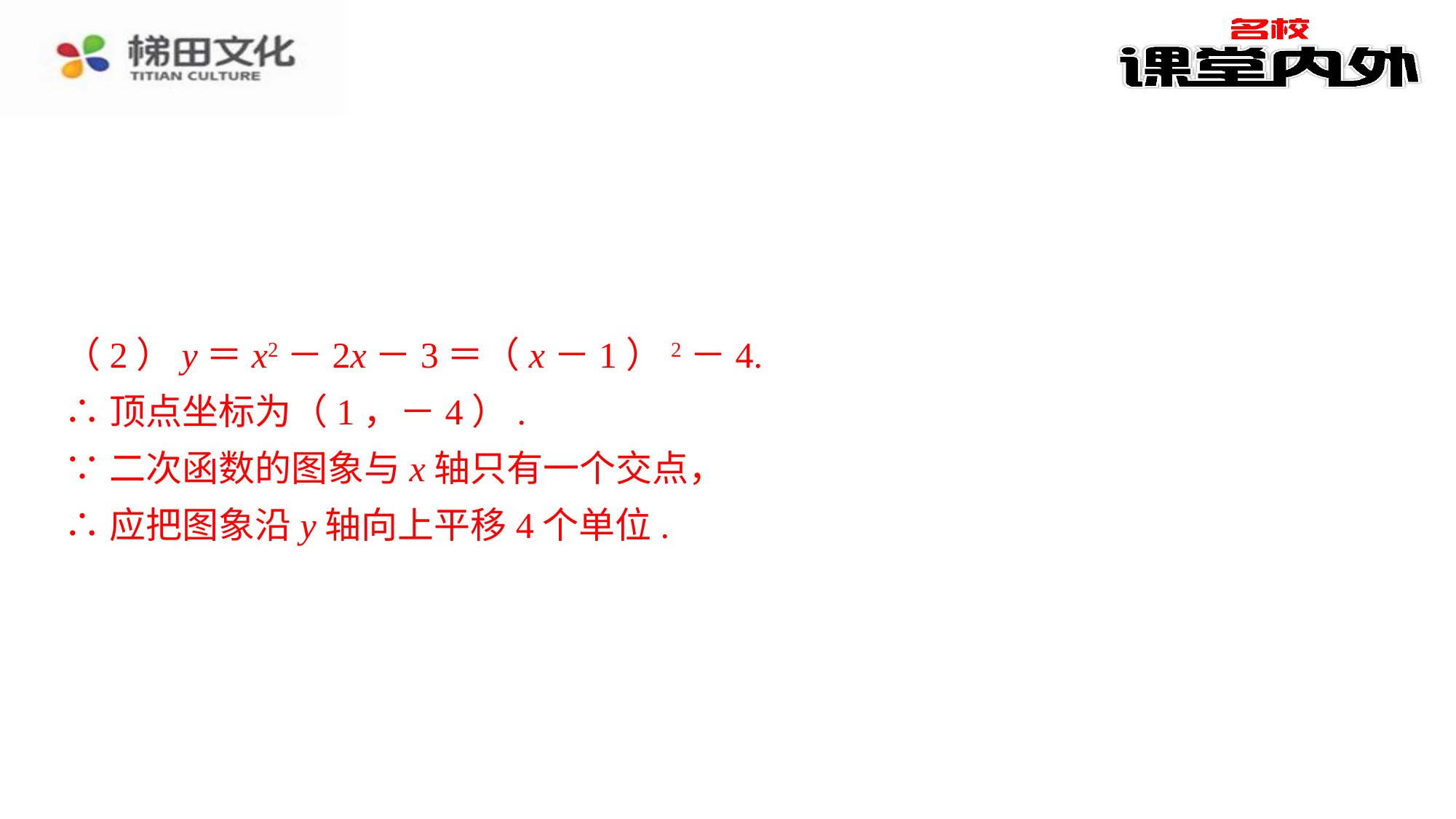

（2）y＝x2－2x－3＝（x－1）2－4.
（2）y＝x2－2x－3＝（x－1）2－4.⁠
∴顶点坐标为（1，－4）.⁠
∵二次函数的图象与x轴只有一个交点，⁠
∴应把图象沿y轴向上平移4个单位.⁠
∴顶点坐标为（1，－4）.
∵二次函数的图象与x轴只有一个交点，
∴应把图象沿y轴向上平移4个单位.